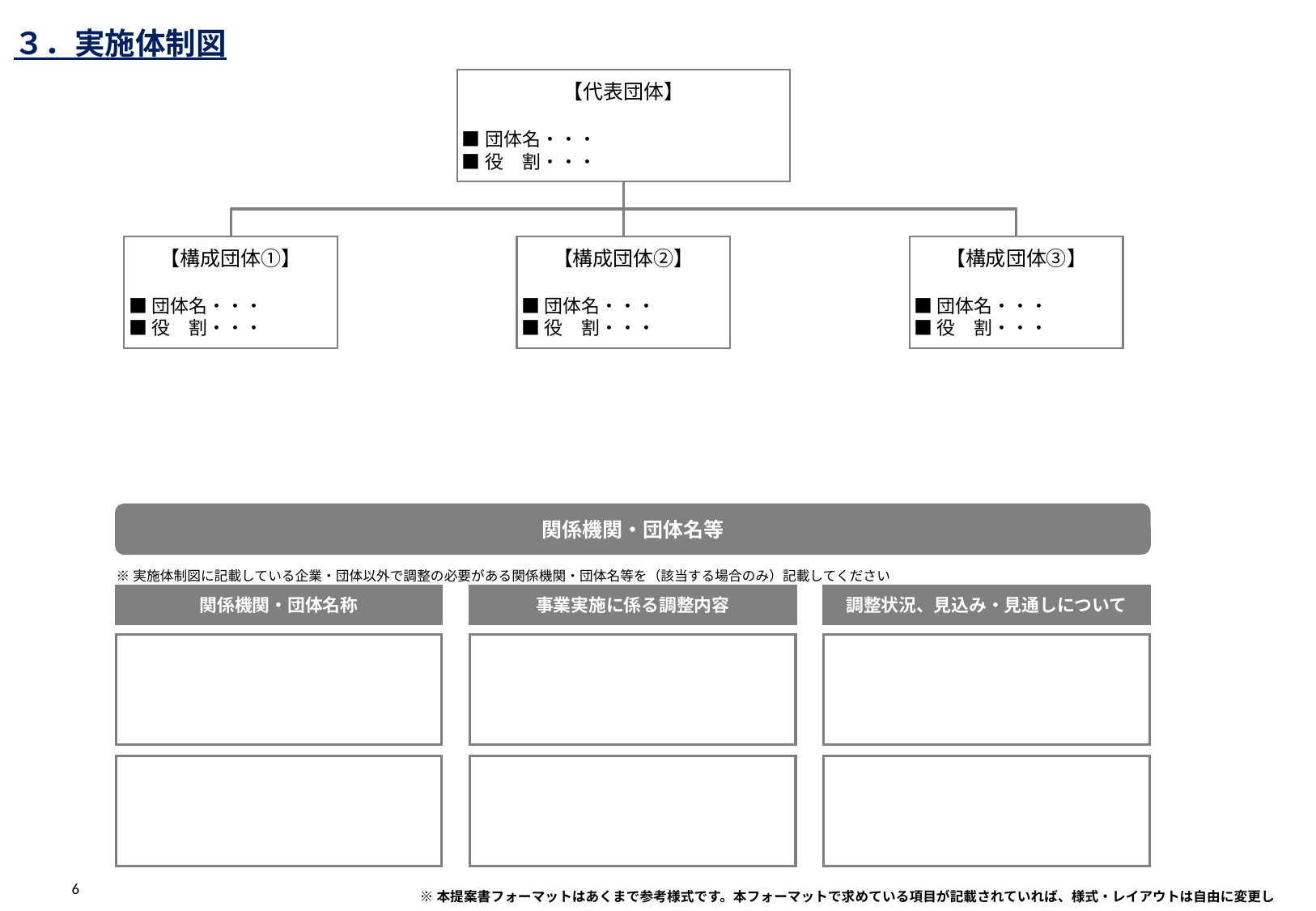

３．実施体制図
【代表団体】

■団体名・・・
■役　割・・・
【構成団体①】

■団体名・・・
■役　割・・・
【構成団体②】

■団体名・・・
■役　割・・・
【構成団体③】

■団体名・・・
■役　割・・・
関係機関・団体名等
※実施体制図に記載している企業・団体以外で調整の必要がある関係機関・団体名等を（該当する場合のみ）記載してください
関係機関・団体名称
事業実施に係る調整内容
調整状況、見込み・見通しについて

6
※本提案書フォーマットはあくまで参考様式です。本フォーマットで求めている項目が記載されていれば、様式・レイアウトは自由に変更していただいて構いません。